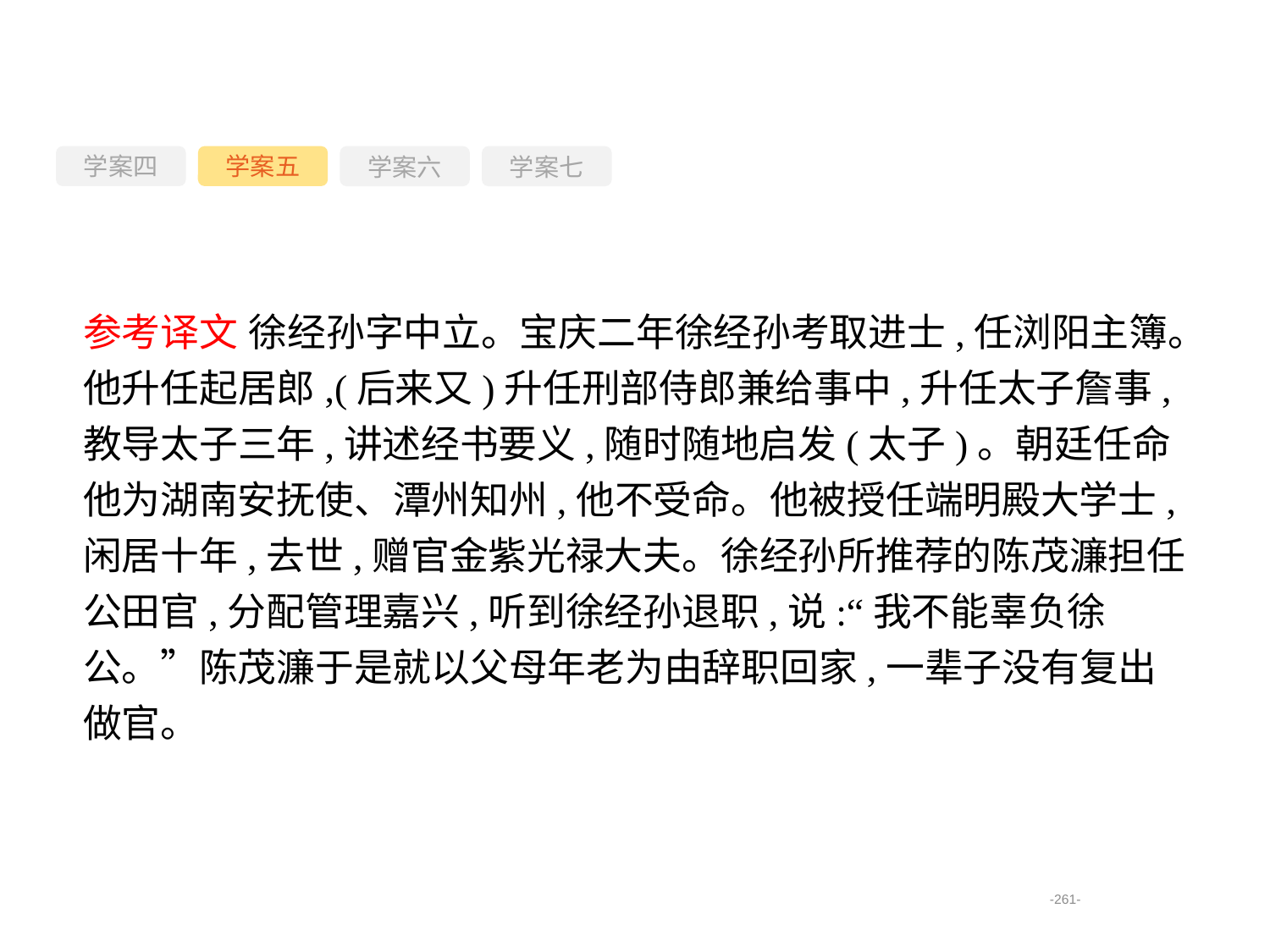

学案四
学案六
学案七
学案五
参考译文 徐经孙字中立。宝庆二年徐经孙考取进士,任浏阳主簿。他升任起居郎,(后来又)升任刑部侍郎兼给事中,升任太子詹事,教导太子三年,讲述经书要义,随时随地启发(太子)。朝廷任命他为湖南安抚使、潭州知州,他不受命。他被授任端明殿大学士,闲居十年,去世,赠官金紫光禄大夫。徐经孙所推荐的陈茂濂担任公田官,分配管理嘉兴,听到徐经孙退职,说:“我不能辜负徐公。”陈茂濂于是就以父母年老为由辞职回家,一辈子没有复出做官。
-261-